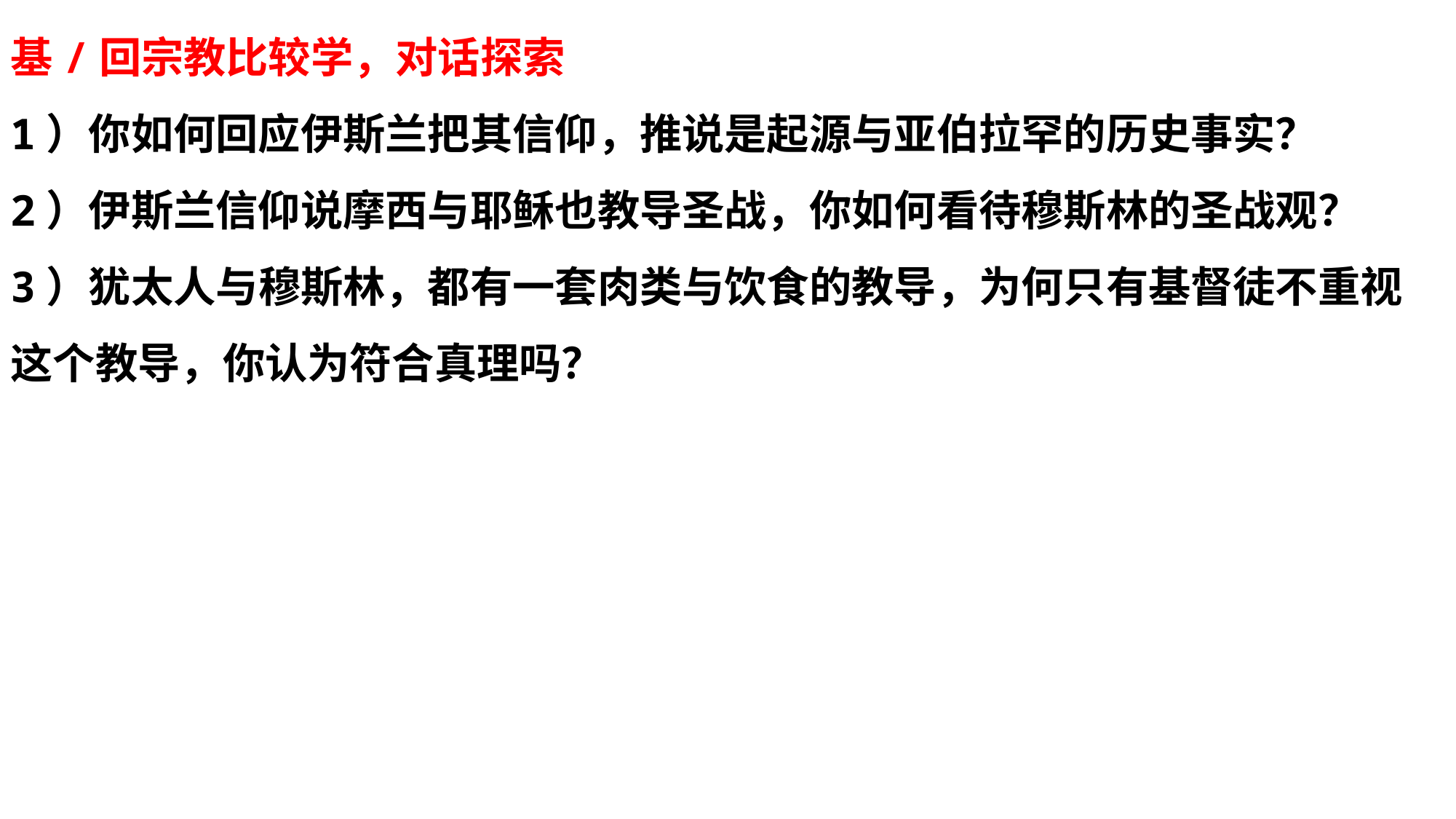

基/回宗教比较学，对话探索
1）你如何回应伊斯兰把其信仰，推说是起源与亚伯拉罕的历史事实？
2）伊斯兰信仰说摩西与耶稣也教导圣战，你如何看待穆斯林的圣战观？
3）犹太人与穆斯林，都有一套肉类与饮食的教导，为何只有基督徒不重视这个教导，你认为符合真理吗？